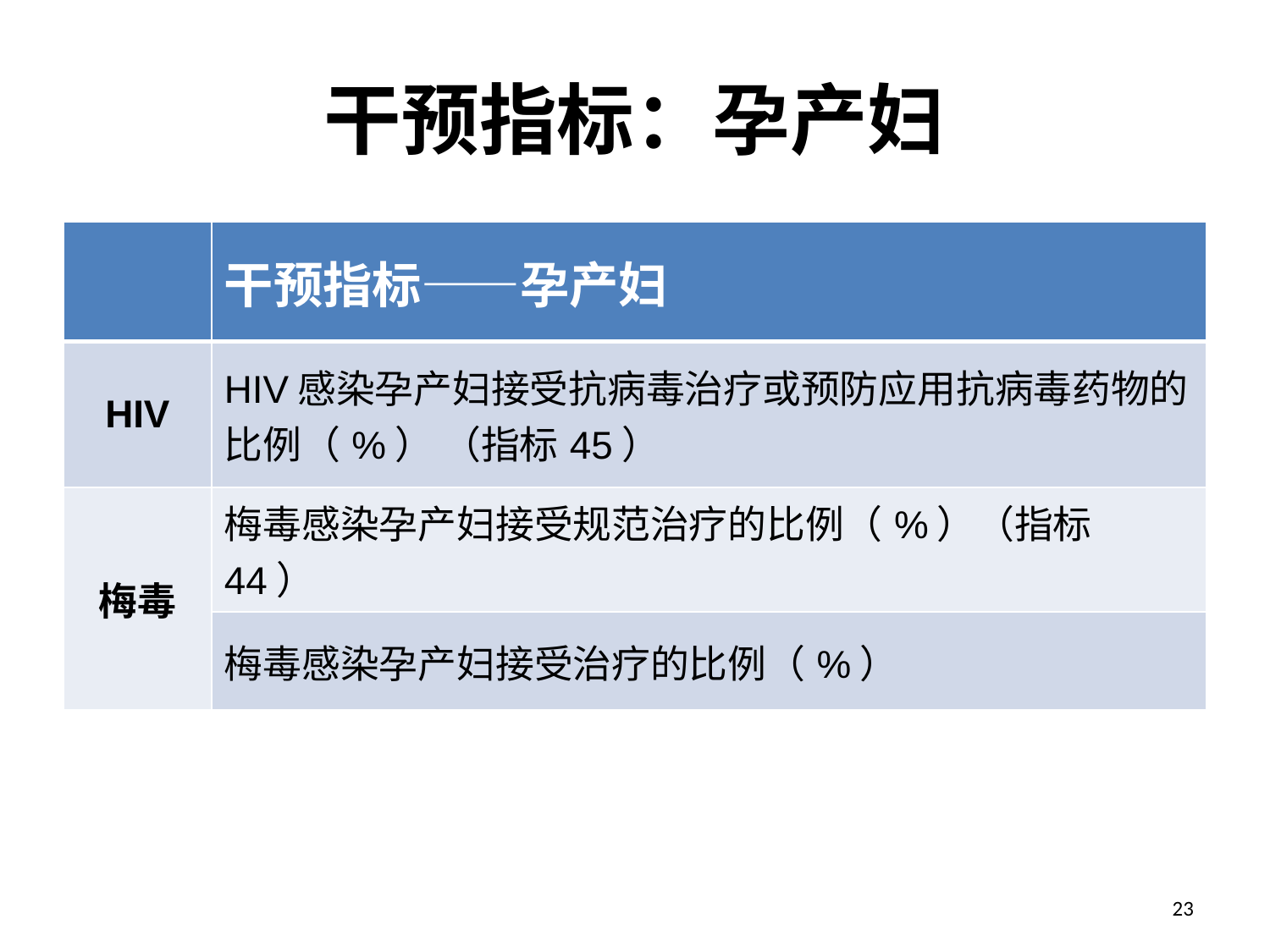

# 干预指标：孕产妇
|  | 干预指标——孕产妇 |
| --- | --- |
| HIV | HIV感染孕产妇接受抗病毒治疗或预防应用抗病毒药物的比例（%） （指标45） |
| 梅毒 | 梅毒感染孕产妇接受规范治疗的比例（%）（指标44） |
|  | 梅毒感染孕产妇接受治疗的比例（%） |
23